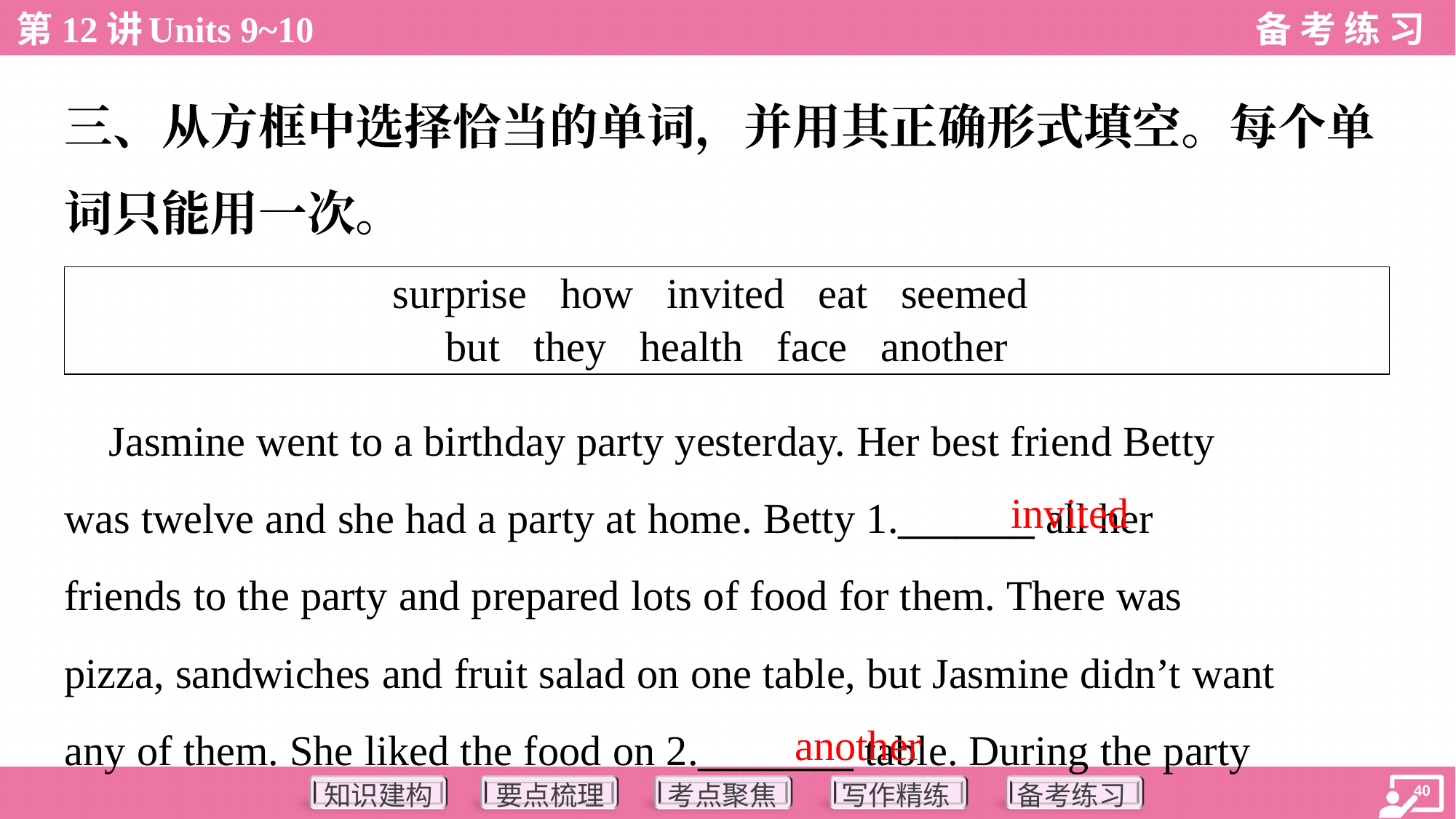

三、从方框中选择恰当的单词，并用其正确形式填空。每个单
词只能用一次。
| surprise how invited eat seemed but they health face another |
| --- |
    Jasmine went to a birthday party yesterday. Her best friend Betty
was twelve and she had a party at home. Betty 1._______ all her
friends to the party and prepared lots of food for them. There was
pizza, sandwiches and fruit salad on one table, but Jasmine didn’t want
any of them. She liked the food on 2.________ table. During the party

invited
another